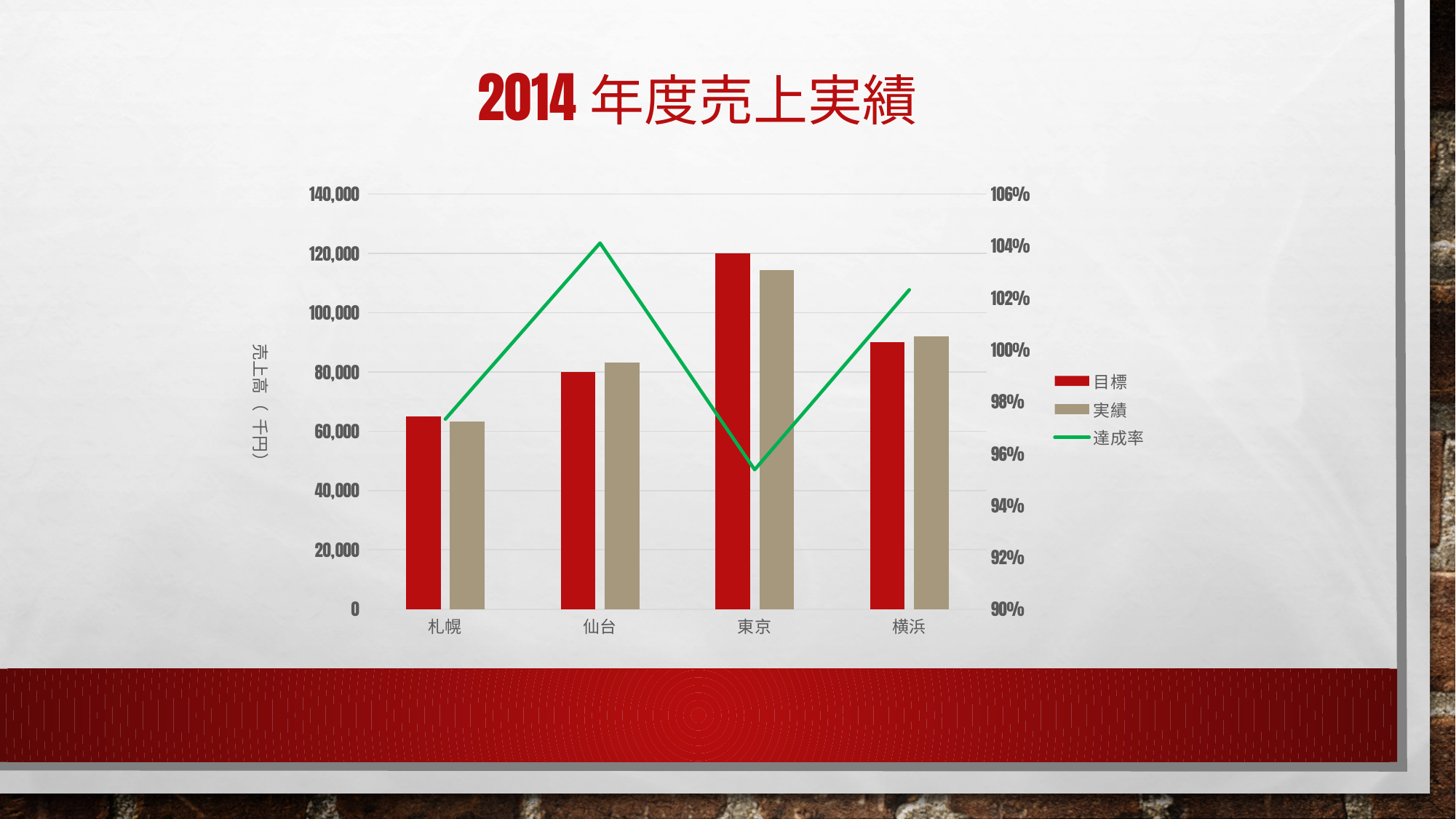

# 2014年度売上実績

### Chart

| Category | 目標 | 実績 | 達成率 |
|---|---|---|---|
| 札幌 | 65000.0 | 63260.0 | 0.9732307692307692 |
| 仙台 | 80000.0 | 83290.0 | 1.041125 |
| 東京 | 120000.0 | 114450.0 | 0.95375 |
| 横浜 | 90000.0 | 92080.0 | 1.023111111111111 |